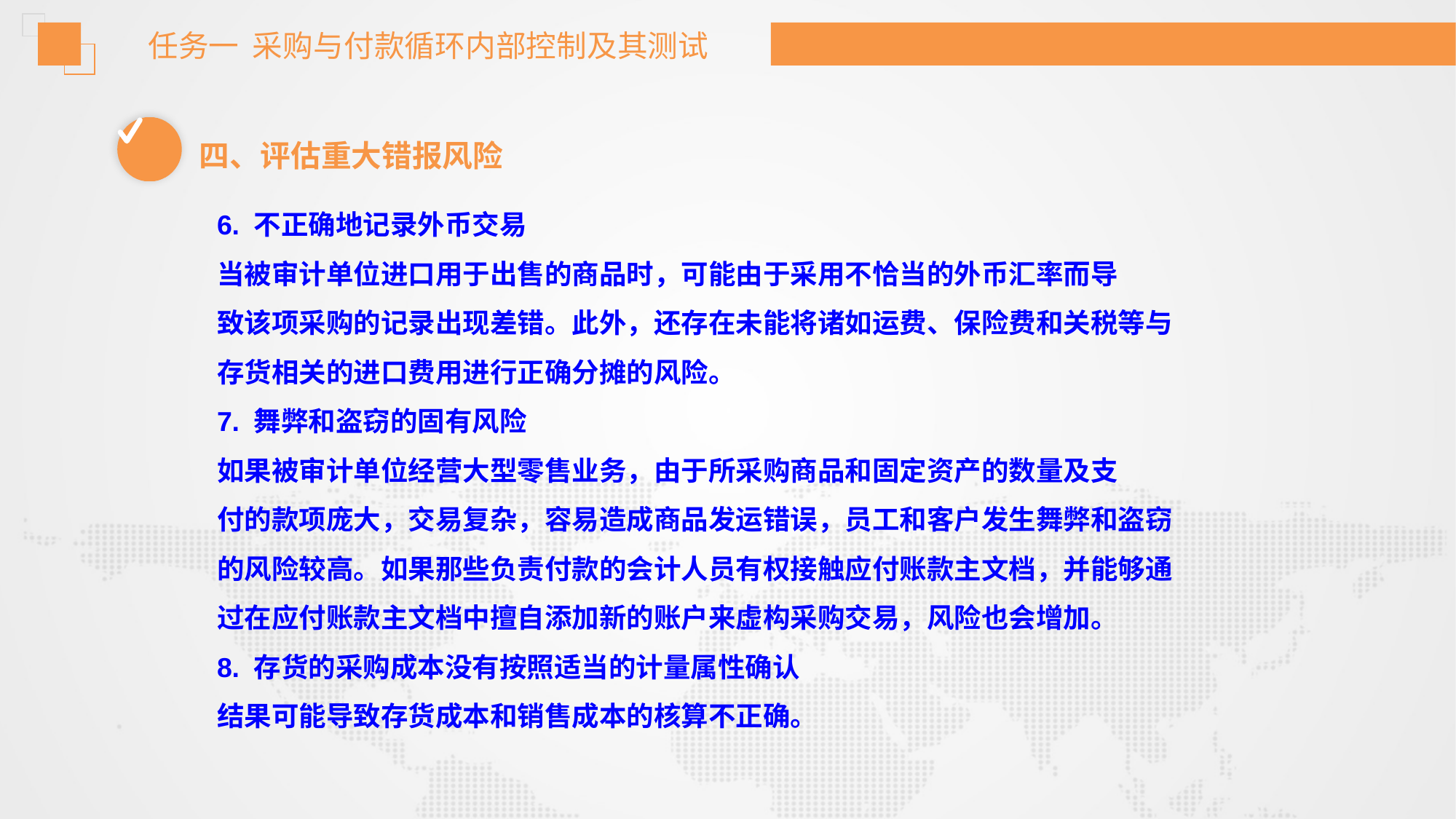

任务一  采购与付款循环内部控制及其测试

四、评估重大错报风险
6. 不正确地记录外币交易
当被审计单位进口用于出售的商品时，可能由于采用不恰当的外币汇率而导
致该项采购的记录出现差错。此外，还存在未能将诸如运费、保险费和关税等与
存货相关的进口费用进行正确分摊的风险。
7. 舞弊和盗窃的固有风险
如果被审计单位经营大型零售业务，由于所采购商品和固定资产的数量及支
付的款项庞大，交易复杂，容易造成商品发运错误，员工和客户发生舞弊和盗窃
的风险较高。如果那些负责付款的会计人员有权接触应付账款主文档，并能够通
过在应付账款主文档中擅自添加新的账户来虚构采购交易，风险也会增加。
8. 存货的采购成本没有按照适当的计量属性确认
结果可能导致存货成本和销售成本的核算不正确。